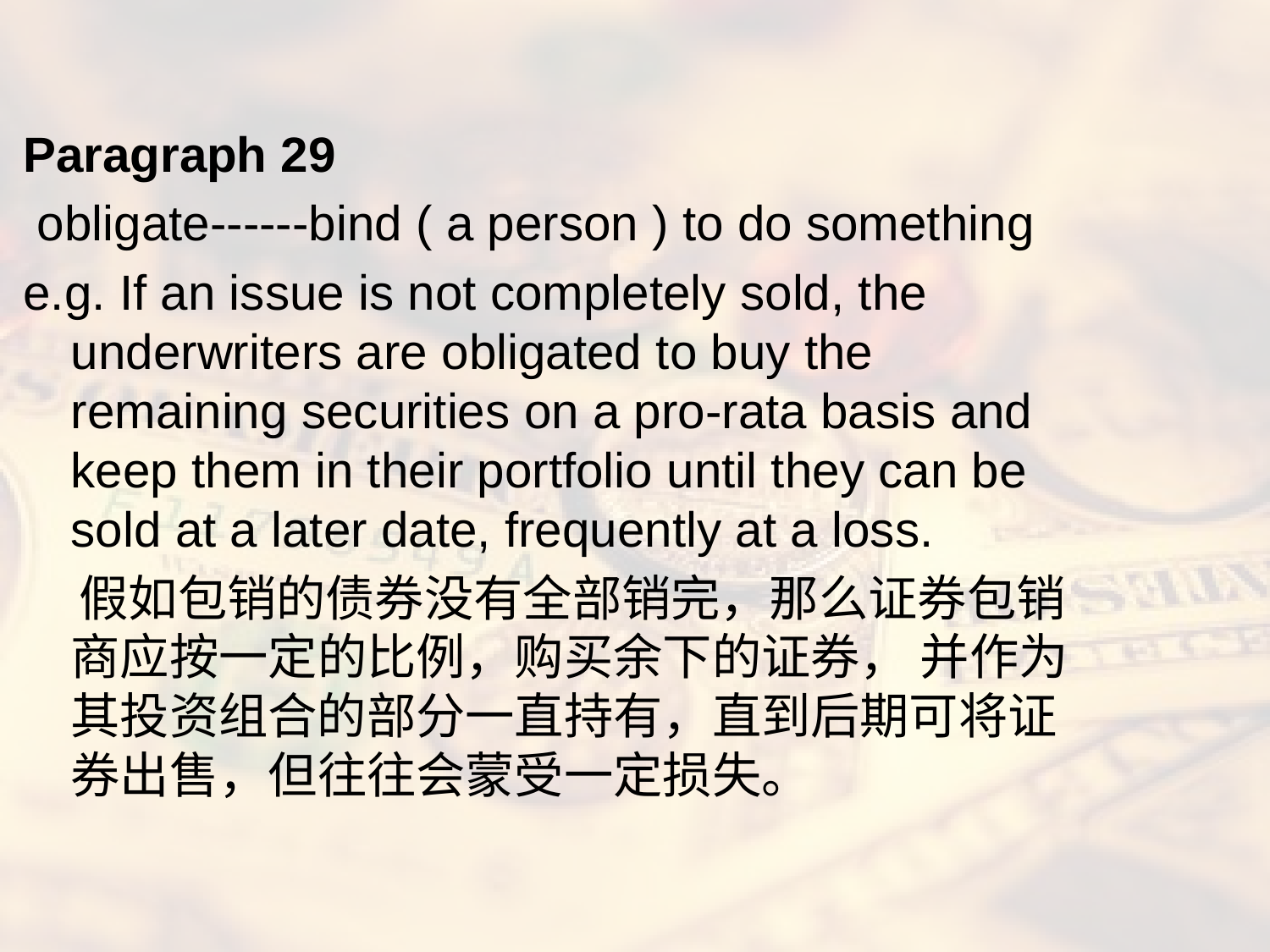

#
Paragraph 29
 obligate------bind ( a person ) to do something
e.g. If an issue is not completely sold, the underwriters are obligated to buy the remaining securities on a pro-rata basis and keep them in their portfolio until they can be sold at a later date, frequently at a loss.
    假如包销的债券没有全部销完，那么证券包销商应按一定的比例，购买余下的证券， 并作为其投资组合的部分一直持有，直到后期可将证券出售，但往往会蒙受一定损失。